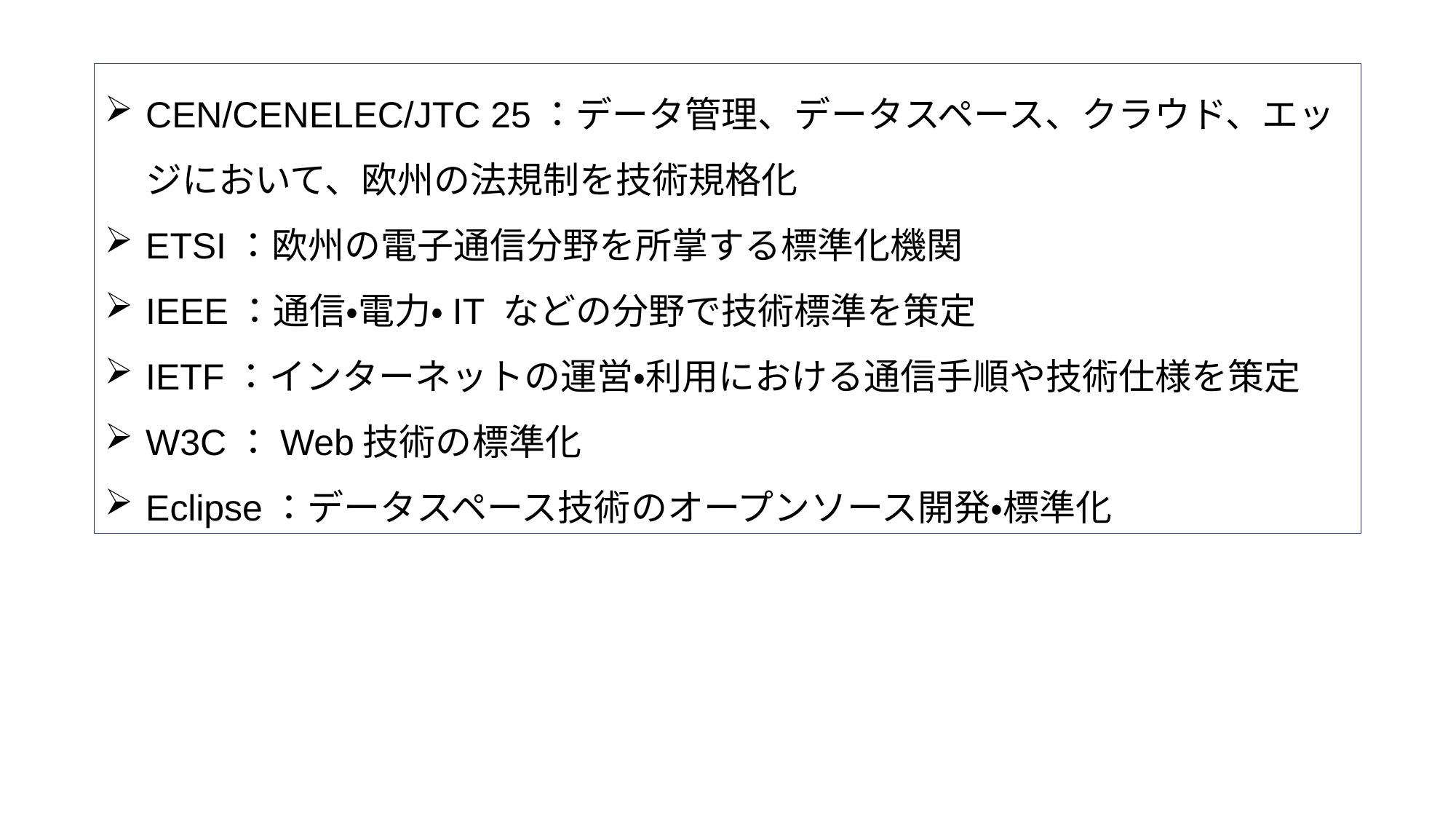

CEN/CENELEC/JTC 25：データ管理、データスペース、クラウド、エッジにおいて、欧州の法規制を技術規格化
ETSI：欧州の電子通信分野を所掌する標準化機関
IEEE：通信・電力・IT などの分野で技術標準を策定
IETF：インターネットの運営・利用における通信手順や技術仕様を策定
W3C：Web技術の標準化
Eclipse：データスペース技術のオープンソース開発・標準化